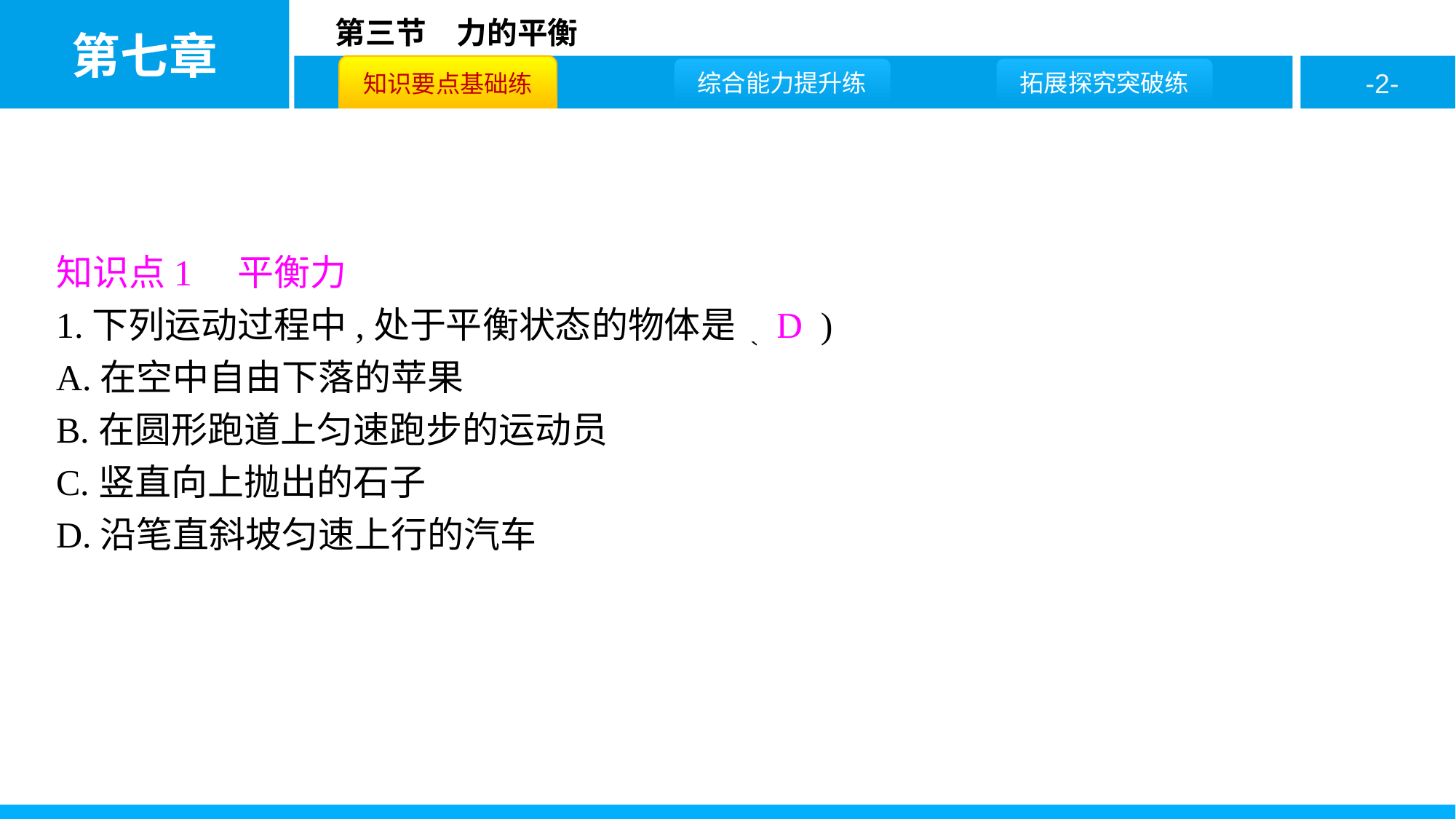

知识点1　平衡力
1.下列运动过程中,处于平衡状态的物体是(  D  )
A.在空中自由下落的苹果
B.在圆形跑道上匀速跑步的运动员
C.竖直向上抛出的石子
D.沿笔直斜坡匀速上行的汽车